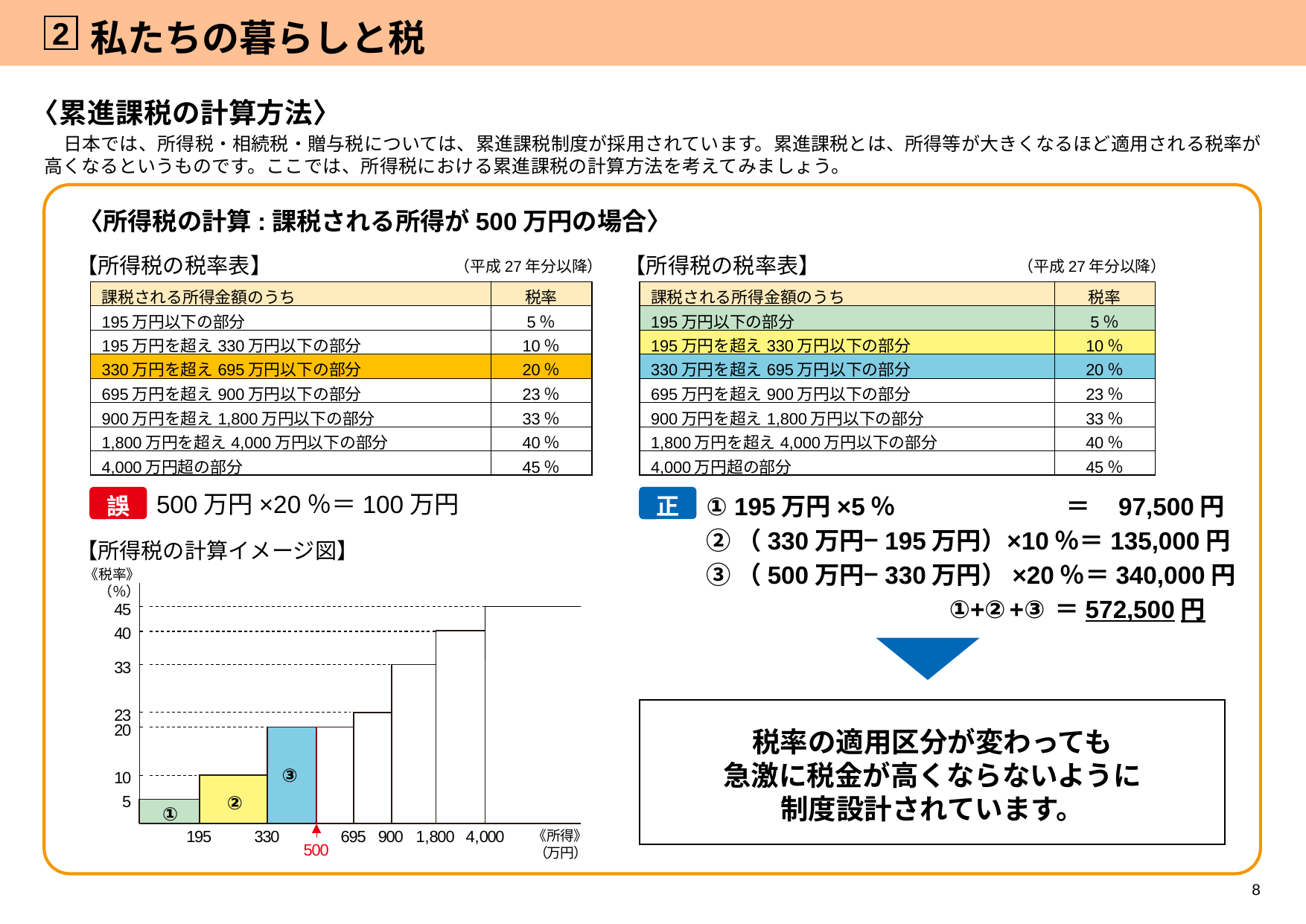

2
# 私たちの暮らしと税
〈累進課税の計算方法〉
　日本では、所得税・相続税・贈与税については、累進課税制度が採用されています。累進課税とは、所得等が大きくなるほど適用される税率が高くなるというものです。ここでは、所得税における累進課税の計算方法を考えてみましょう。

〈所得税の計算:課税される所得が500万円の場合〉
【所得税の税率表】
（平成27年分以降）
【所得税の税率表】
（平成27年分以降）
| 課税される所得金額のうち | 税率 |
| --- | --- |
| 195万円以下の部分 | 5％ |
| 195万円を超え330万円以下の部分 | 10％ |
| 330万円を超え695万円以下の部分 | 20％ |
| 695万円を超え900万円以下の部分 | 23％ |
| 900万円を超え1,800万円以下の部分 | 33％ |
| 1,800万円を超え4,000万円以下の部分 | 40％ |
| 4,000万円超の部分 | 45％ |
| 課税される所得金額のうち | 税率 |
| --- | --- |
| 195万円以下の部分 | 5％ |
| 195万円を超え330万円以下の部分 | 10％ |
| 330万円を超え695万円以下の部分 | 20％ |
| 695万円を超え900万円以下の部分 | 23％ |
| 900万円を超え1,800万円以下の部分 | 33％ |
| 1,800万円を超え4,000万円以下の部分 | 40％ |
| 4,000万円超の部分 | 45％ |

誤

正
500万円×20％＝100万円
① 195万円×5％	＝	97,500円
②（330万円−195万円） ×10％＝135,000円
③（500万円−330万円）×20％＝340,000円
①+②+③＝572,500円
【所得税の計算イメージ図】
《税率》
（％）

45

40

33

23

20

③
10

②
5
①

195
330
695
900
1,800
4,000
《所得》
（万円）
500

税率の適用区分が変わっても
急激に税金が高くならないように
制度設計されています。
8